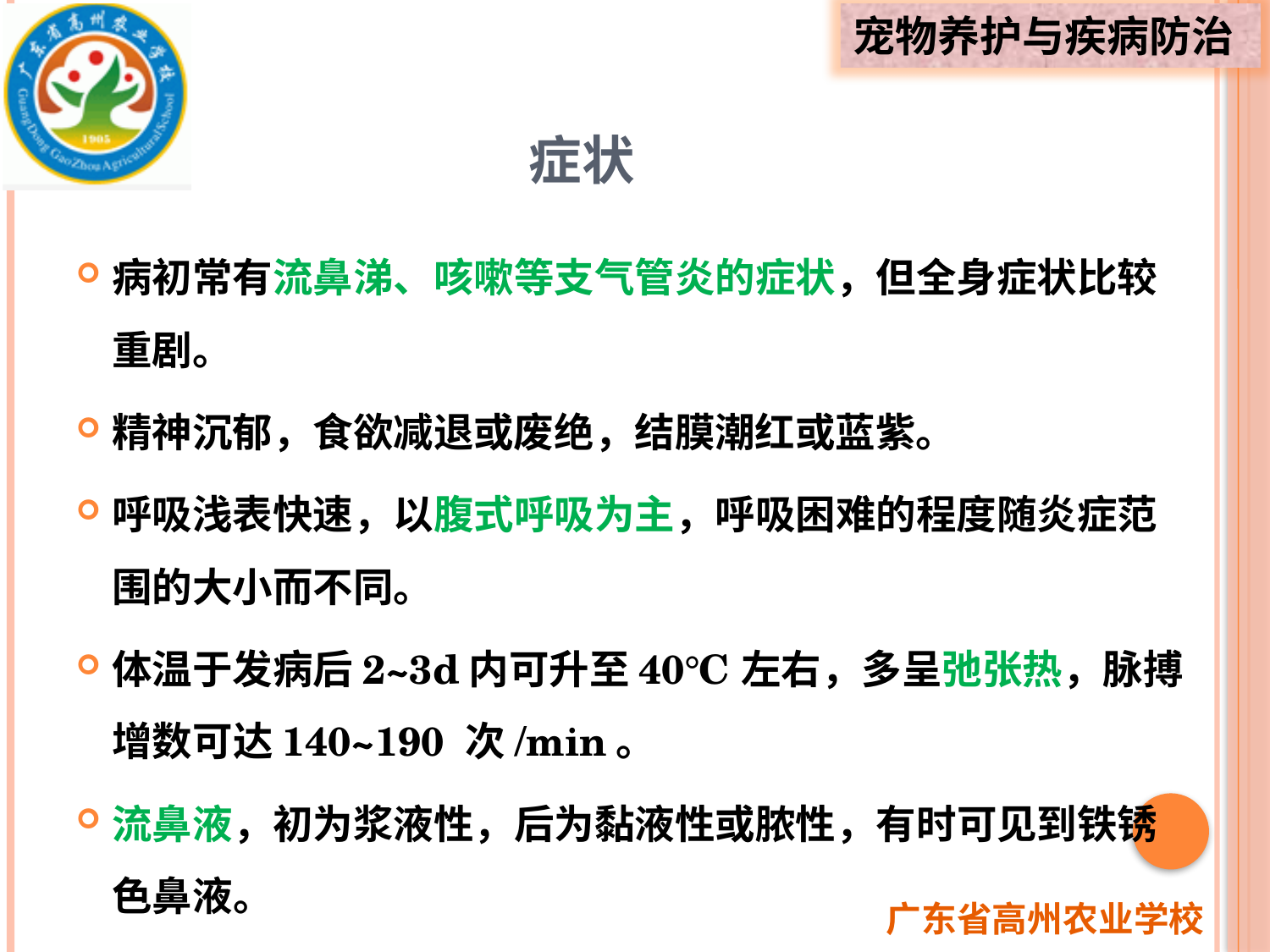

# 症状
病初常有流鼻涕、咳嗽等支气管炎的症状，但全身症状比较重剧。
精神沉郁，食欲减退或废绝，结膜潮红或蓝紫。
呼吸浅表快速，以腹式呼吸为主，呼吸困难的程度随炎症范围的大小而不同。
体温于发病后2~3d内可升至40℃左右，多呈弛张热，脉搏增数可达140~190 次/min。
流鼻液，初为浆液性，后为黏液性或脓性，有时可见到铁锈色鼻液。